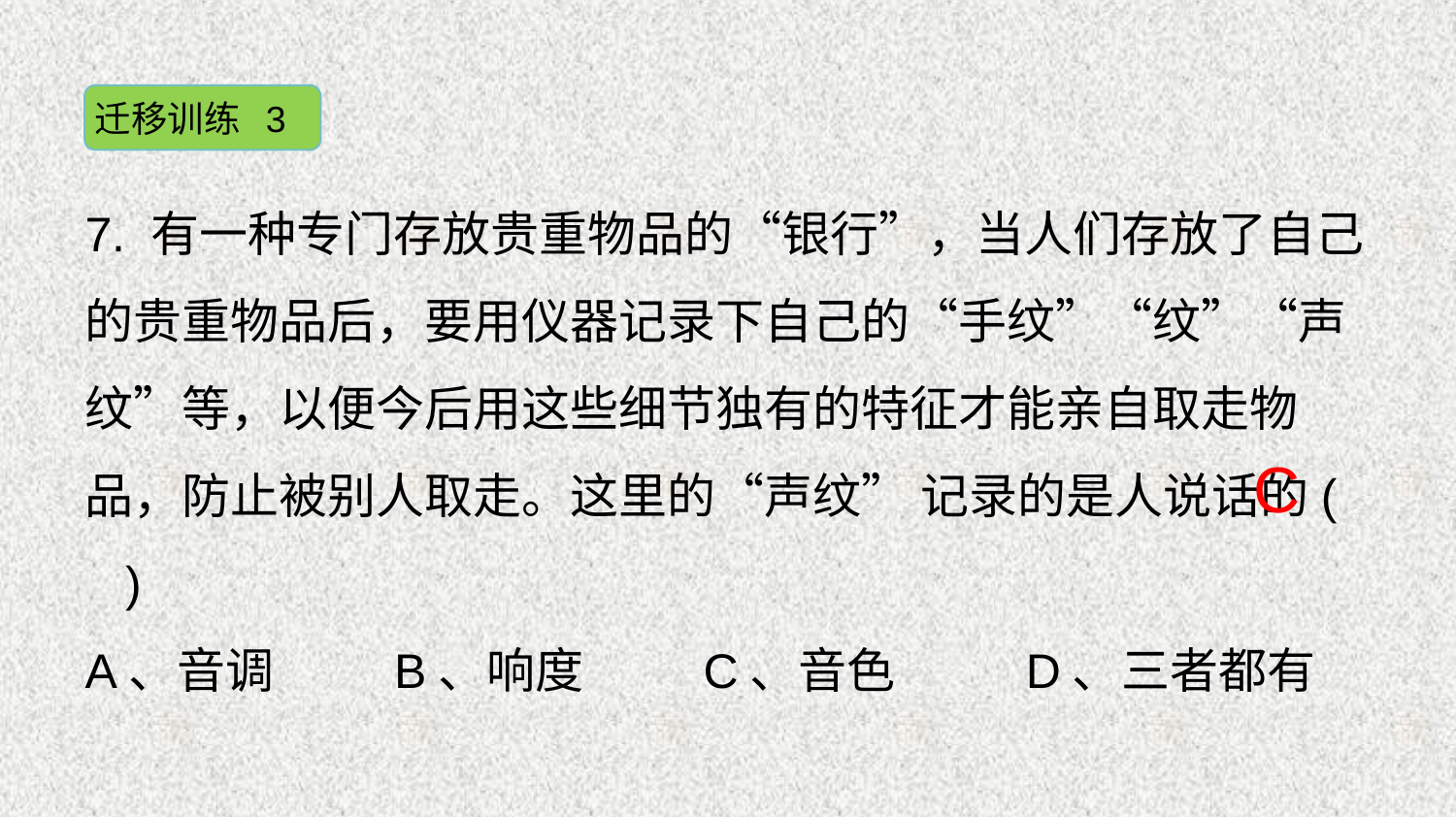

迁移训练  3
7. 有一种专门存放贵重物品的“银行”，当人们存放了自己的贵重物品后，要用仪器记录下自己的“手纹”“纹”“声纹”等，以便今后用这些细节独有的特征才能亲自取走物品，防止被别人取走。这里的“声纹” 记录的是人说话的(      )
A、音调 　　B、响度　　 C、音色　　  D、三者都有
C